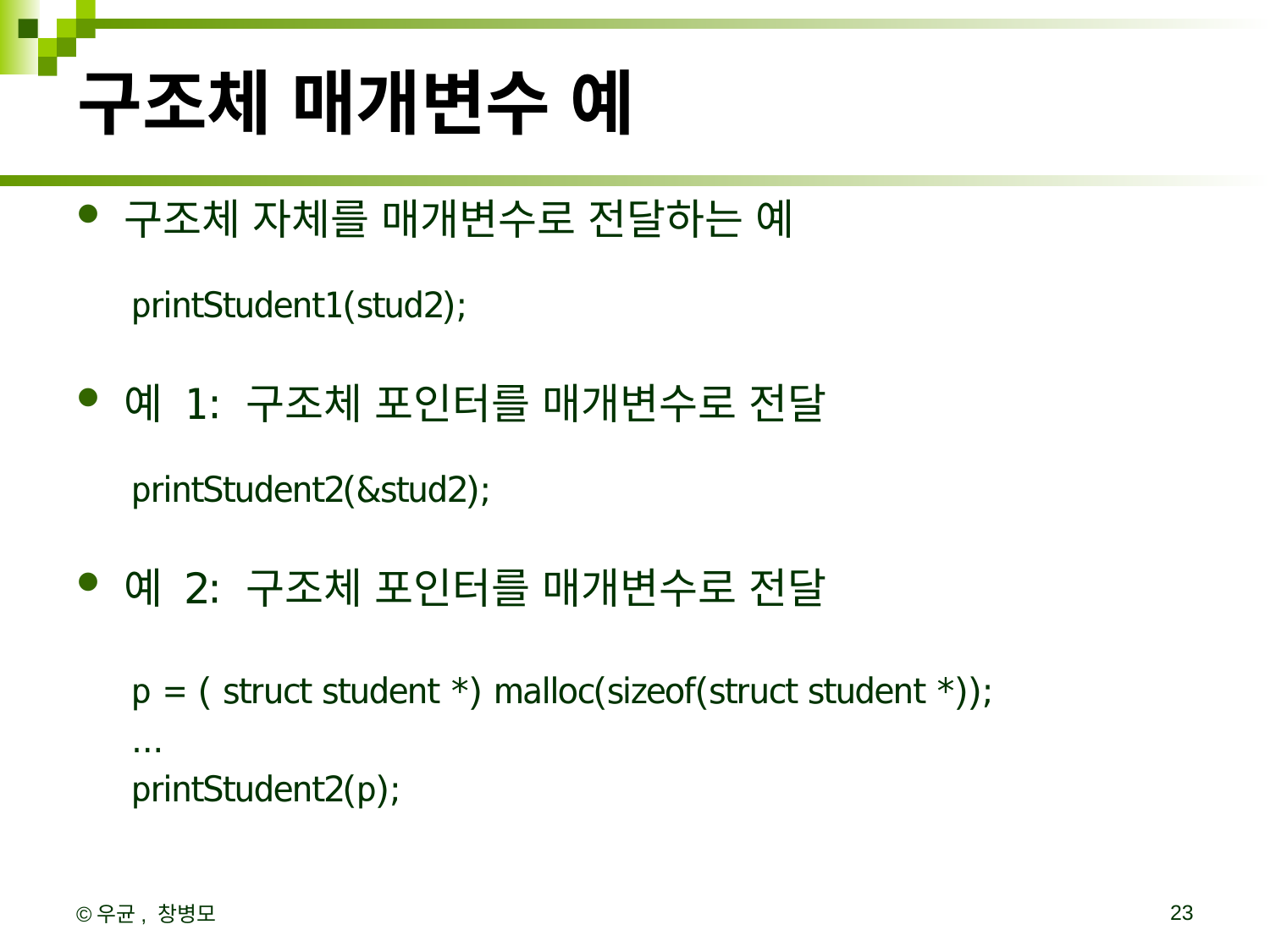

# 구조체 매개변수 예
구조체 자체를 매개변수로 전달하는 예

printStudent1(stud2);

예 1: 구조체 포인터를 매개변수로 전달

printStudent2(&stud2);

예 2: 구조체 포인터를 매개변수로 전달

p = ( struct student *) malloc(sizeof(struct student *));
...
printStudent2(p);
©우균, 창병모
23